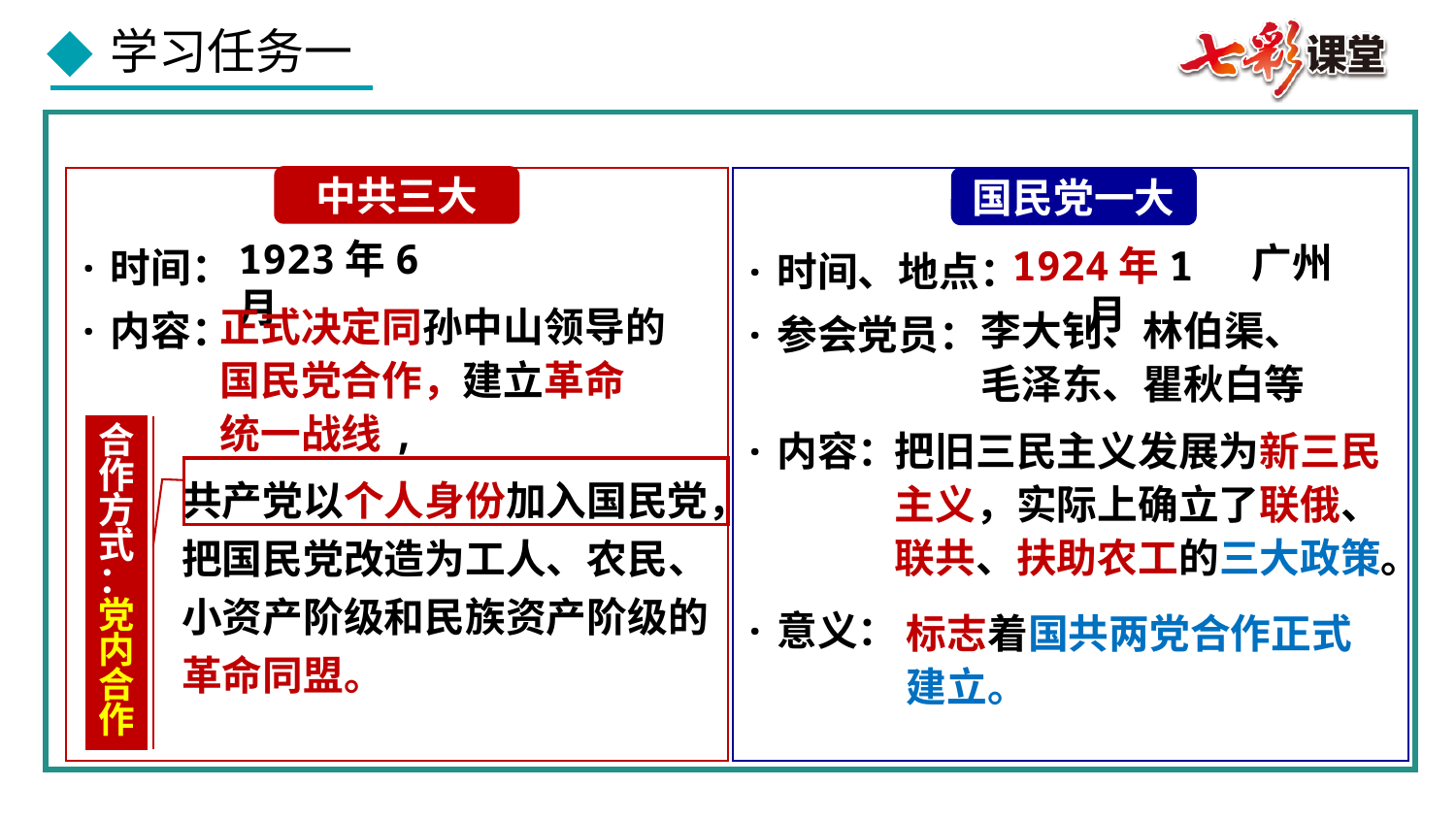

中共三大

国民党一大
·时间：
·内容：
·时间、地点：
·参会党员：

·内容：

·意义：
1923年6月
广州
1924年1月
正式决定同孙中山领导的
国民党合作，建立革命
统一战线,
李大钊、林伯渠、
毛泽东、瞿秋白等
合作方式
：党内合作
把旧三民主义发展为新三民主义，实际上确立了联俄、联共、扶助农工的三大政策。

共产党以个人身份加入国民党，把国民党改造为工人、农民、小资产阶级和民族资产阶级的革命同盟。
标志着国共两党合作正式建立。